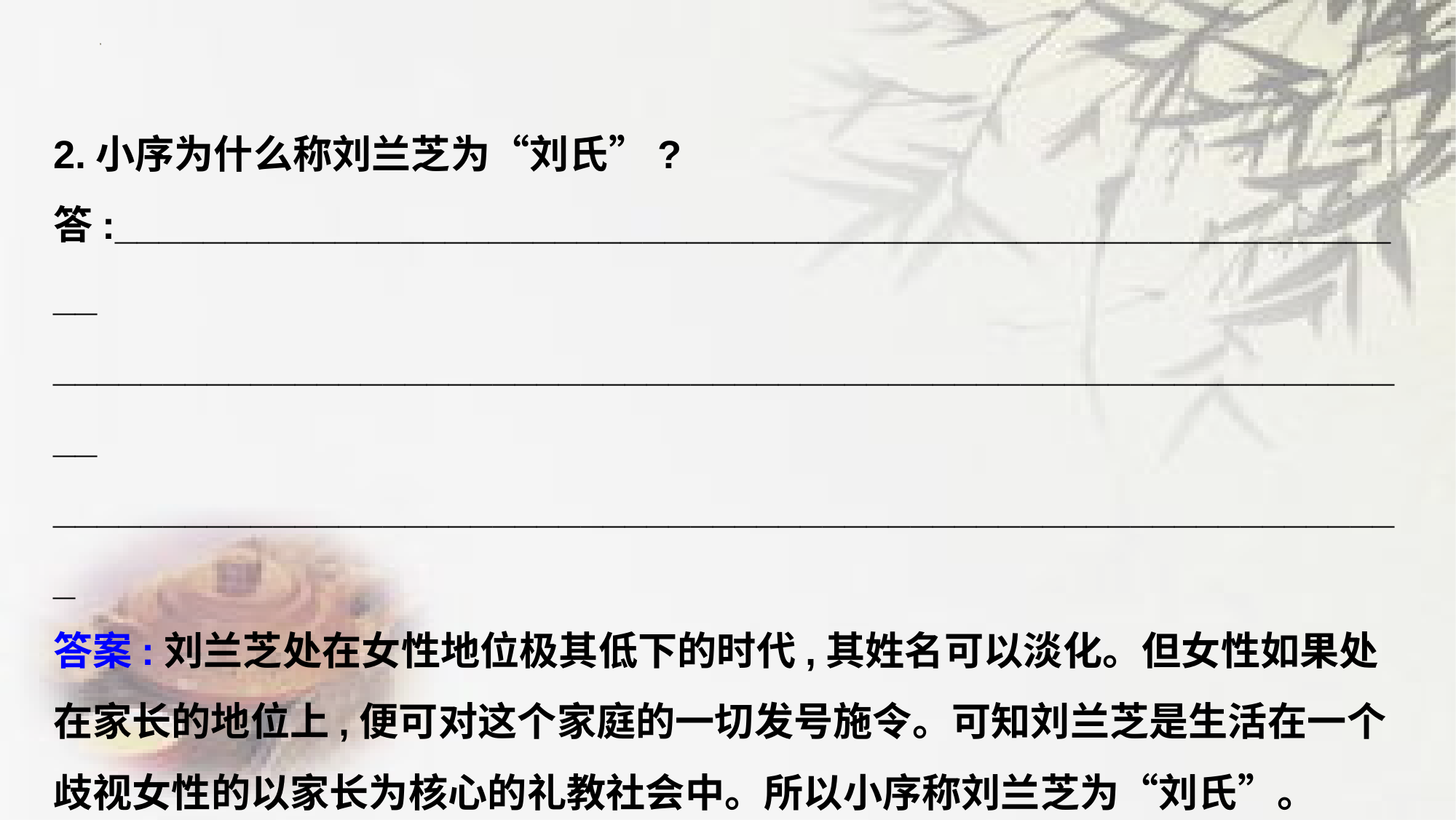

2.小序为什么称刘兰芝为“刘氏”?
答:____________________________________________________________
_______________________________________________________________
______________________________________________________________
答案:刘兰芝处在女性地位极其低下的时代,其姓名可以淡化。但女性如果处在家长的地位上,便可对这个家庭的一切发号施令。可知刘兰芝是生活在一个歧视女性的以家长为核心的礼教社会中。所以小序称刘兰芝为“刘氏”。